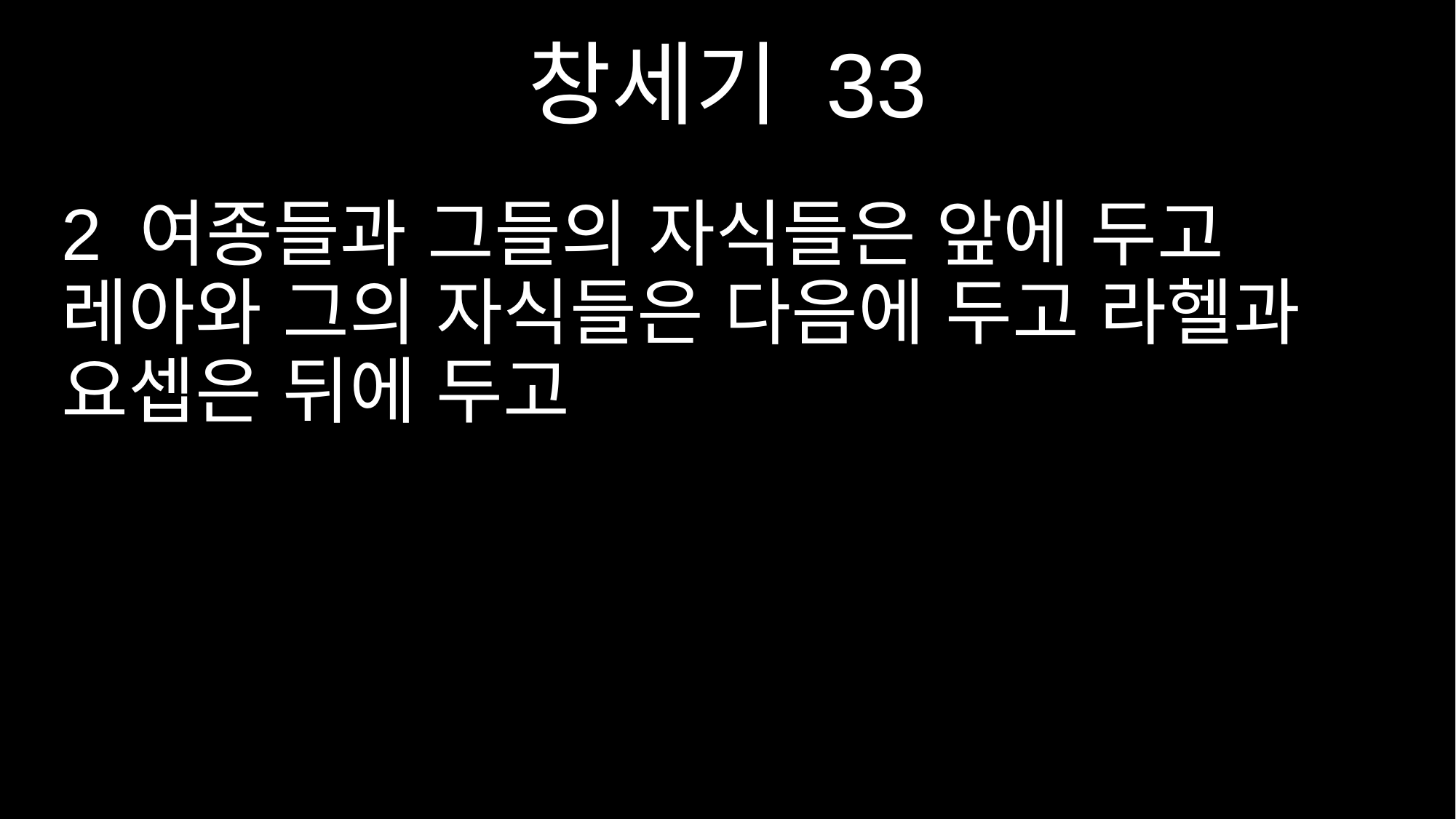

창세기 33
2 여종들과 그들의 자식들은 앞에 두고 레아와 그의 자식들은 다음에 두고 라헬과 요셉은 뒤에 두고